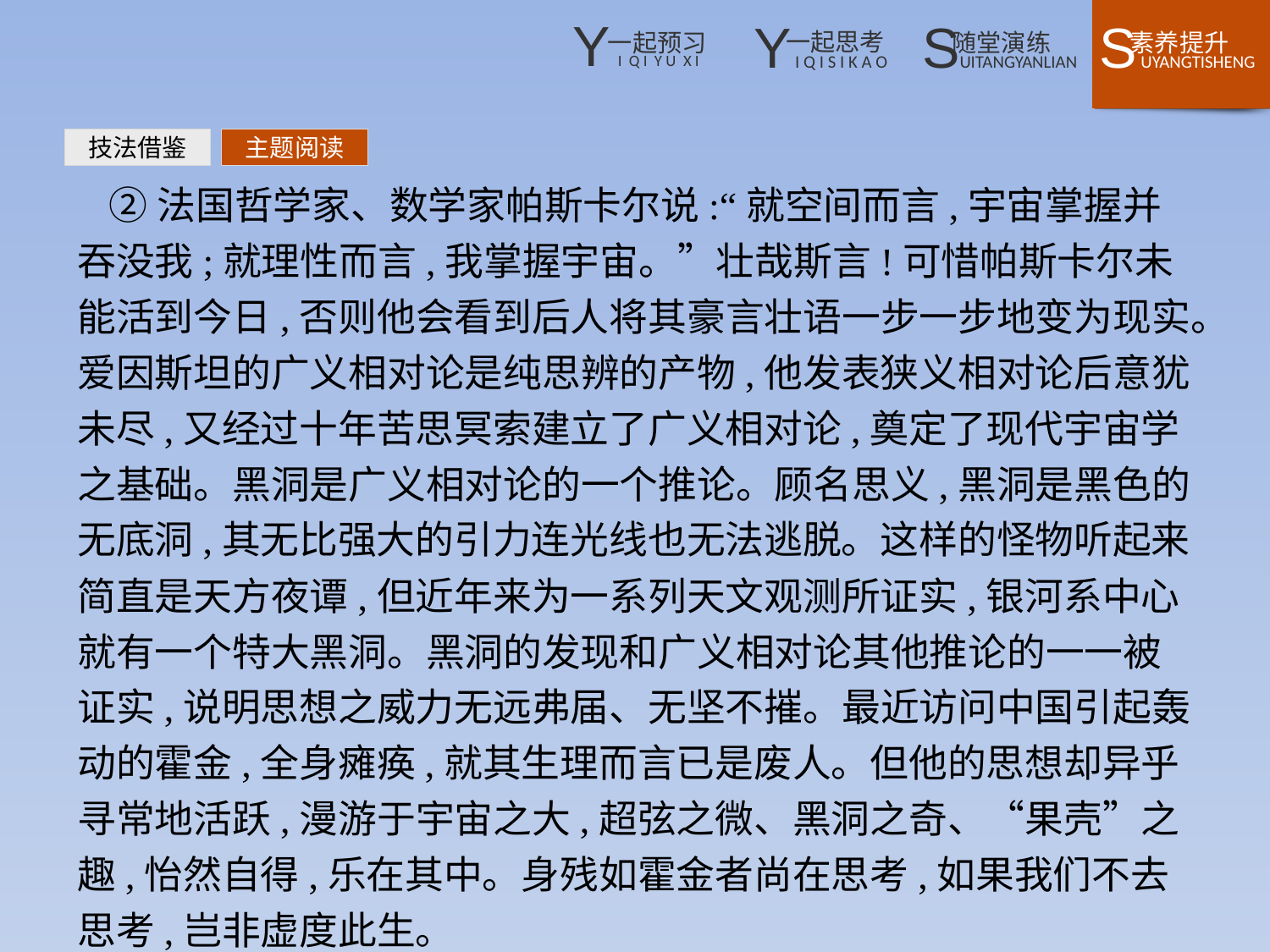

技法借鉴
主题阅读
②法国哲学家、数学家帕斯卡尔说:“就空间而言,宇宙掌握并吞没我;就理性而言,我掌握宇宙。”壮哉斯言!可惜帕斯卡尔未能活到今日,否则他会看到后人将其豪言壮语一步一步地变为现实。爱因斯坦的广义相对论是纯思辨的产物,他发表狭义相对论后意犹未尽,又经过十年苦思冥索建立了广义相对论,奠定了现代宇宙学之基础。黑洞是广义相对论的一个推论。顾名思义,黑洞是黑色的无底洞,其无比强大的引力连光线也无法逃脱。这样的怪物听起来简直是天方夜谭,但近年来为一系列天文观测所证实,银河系中心就有一个特大黑洞。黑洞的发现和广义相对论其他推论的一一被证实,说明思想之威力无远弗届、无坚不摧。最近访问中国引起轰动的霍金,全身瘫痪,就其生理而言已是废人。但他的思想却异乎寻常地活跃,漫游于宇宙之大,超弦之微、黑洞之奇、“果壳”之趣,怡然自得,乐在其中。身残如霍金者尚在思考,如果我们不去思考,岂非虚度此生。